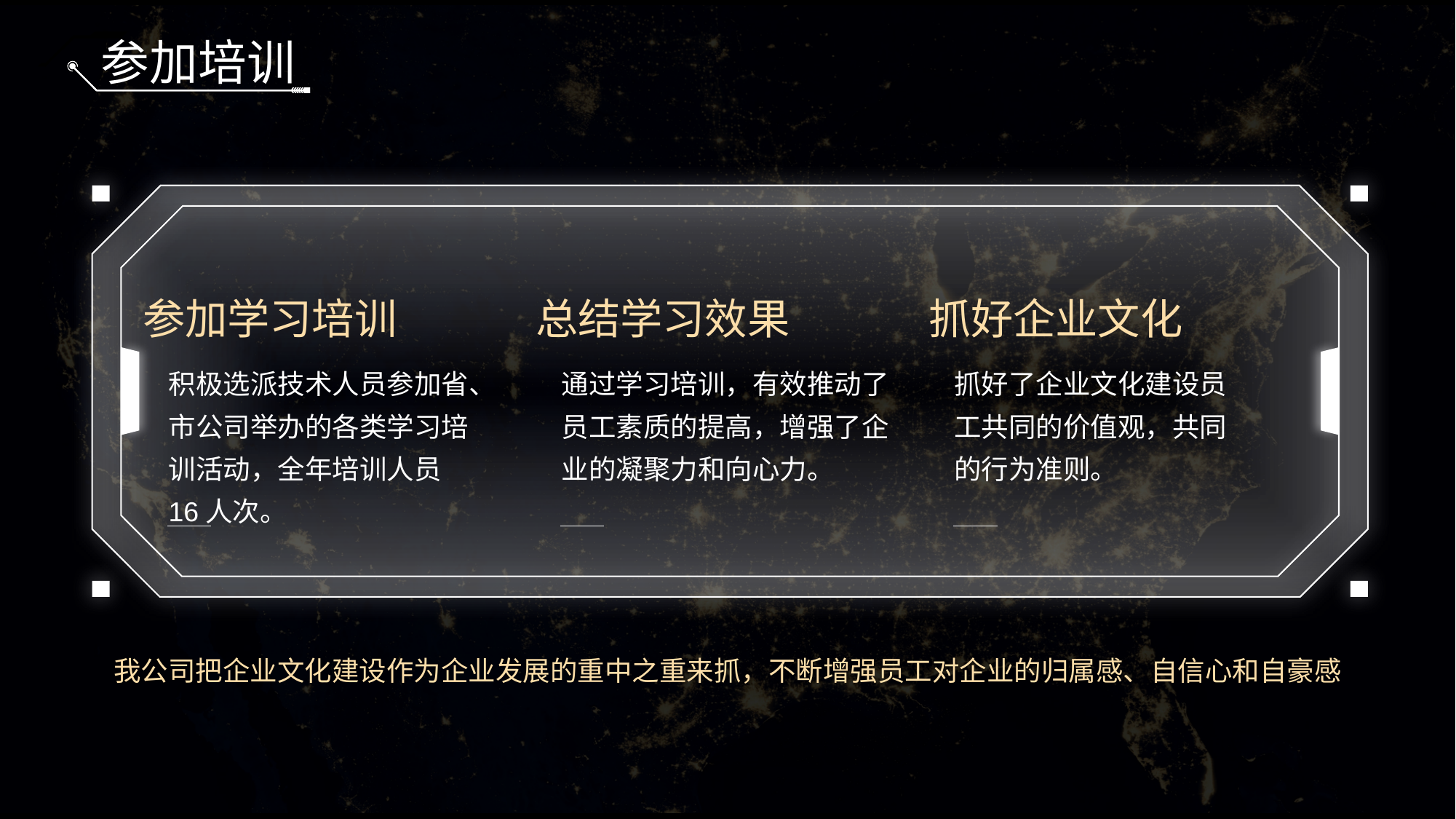

参加培训

参加学习培训
总结学习效果
抓好企业文化
积极选派技术人员参加省、
市公司举办的各类学习培
训活动，全年培训人员
16人次。
通过学习培训，有效推动了
员工素质的提高，增强了企
业的凝聚力和向心力。
抓好了企业文化建设员
工共同的价值观，共同
的行为准则。
我公司把企业文化建设作为企业发展的重中之重来抓，不断增强员工对企业的归属感、自信心和自豪感